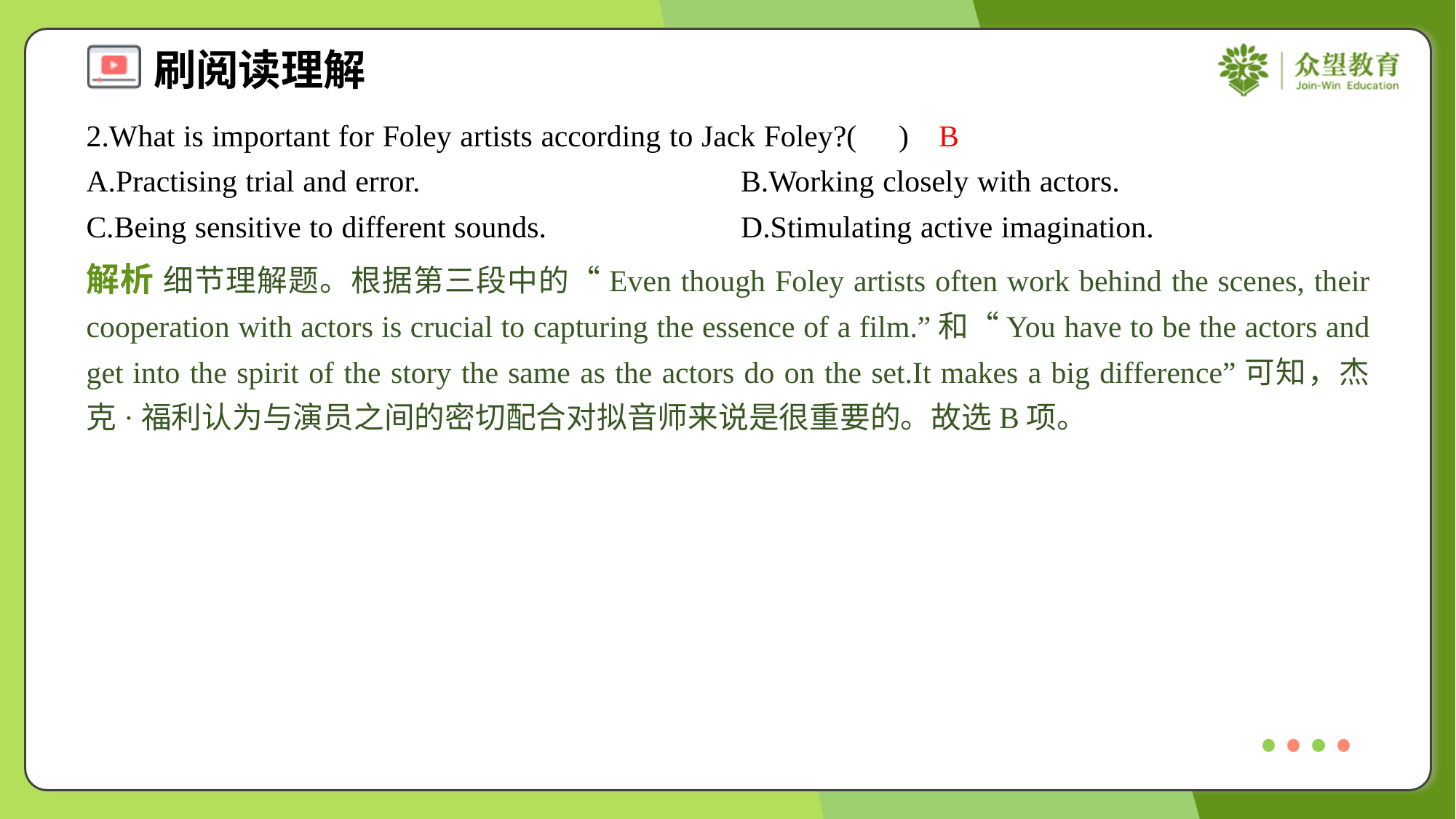

2.What is important for Foley artists according to Jack Foley?(     )
B
A.Practising trial and error.	B.Working closely with actors.
C.Being sensitive to different sounds.	D.Stimulating active imagination.
解析 细节理解题。根据第三段中的“Even though Foley artists often work behind the scenes, their cooperation with actors is crucial to capturing the essence of a film.”和“You have to be the actors and get into the spirit of the story the same as the actors do on the set.It makes a big difference”可知，杰克·福利认为与演员之间的密切配合对拟音师来说是很重要的。故选B项。